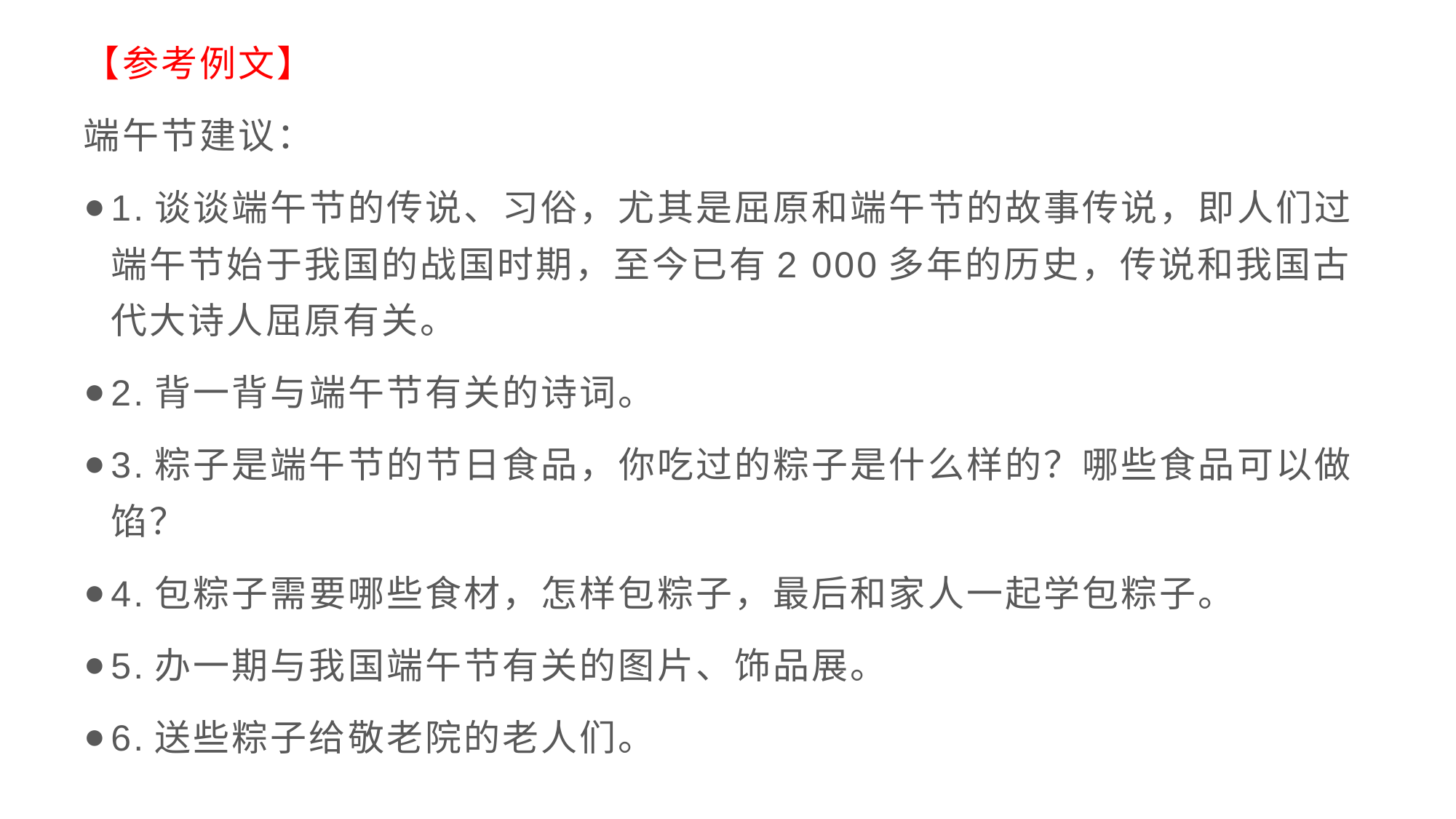

【参考例文】
端午节建议：
1.谈谈端午节的传说、习俗，尤其是屈原和端午节的故事传说，即人们过端午节始于我国的战国时期，至今已有2 000多年的历史，传说和我国古代大诗人屈原有关。
2.背一背与端午节有关的诗词。
3.粽子是端午节的节日食品，你吃过的粽子是什么样的？哪些食品可以做馅？
4.包粽子需要哪些食材，怎样包粽子，最后和家人一起学包粽子。
5.办一期与我国端午节有关的图片、饰品展。
6.送些粽子给敬老院的老人们。